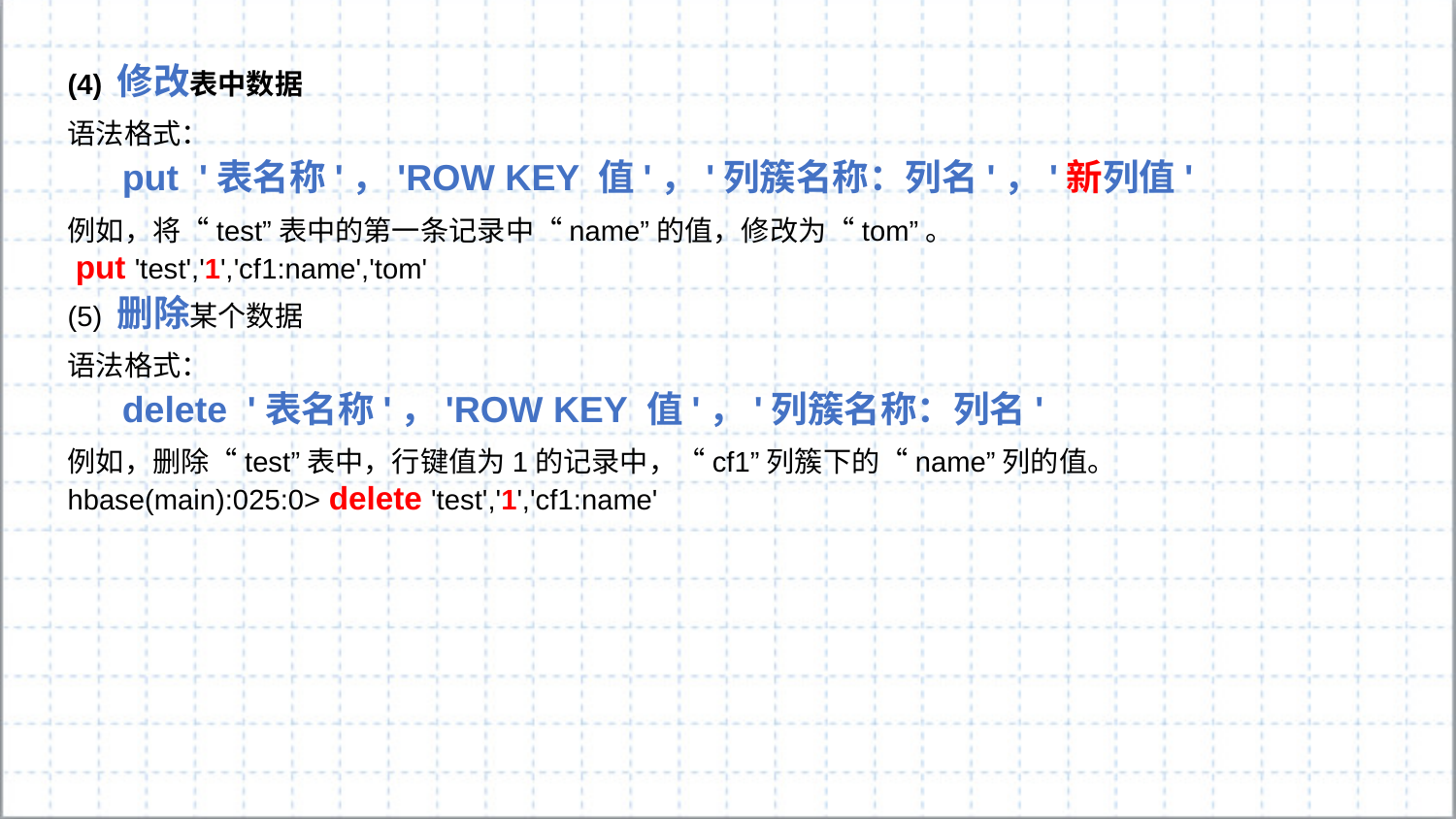

(4) 修改表中数据
语法格式：
put  '表名称'，'ROW KEY 值'，'列簇名称：列名'，'新列值'
例如，将“test”表中的第一条记录中“name”的值，修改为“tom”。
 put 'test','1','cf1:name','tom'
(5) 删除某个数据
语法格式：
delete  '表名称'，'ROW KEY 值'，'列簇名称：列名'
例如，删除“test”表中，行键值为1的记录中，“cf1”列簇下的“name”列的值。
hbase(main):025:0> delete 'test','1','cf1:name'